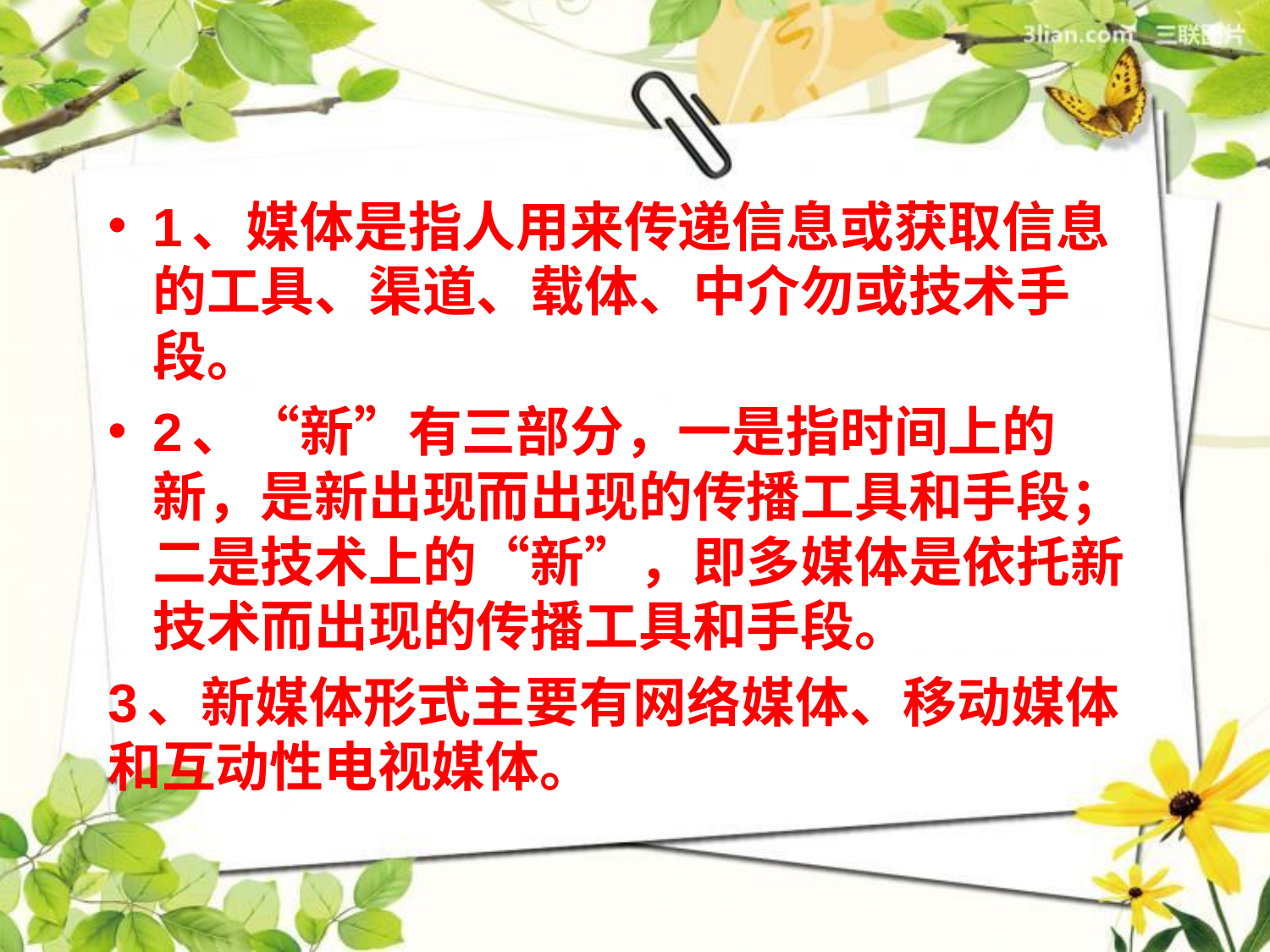

1、媒体是指人用来传递信息或获取信息的工具、渠道、载体、中介勿或技术手段。
2、“新”有三部分，一是指时间上的新，是新出现而出现的传播工具和手段；二是技术上的“新”，即多媒体是依托新技术而出现的传播工具和手段。
3、新媒体形式主要有网络媒体、移动媒体和互动性电视媒体。